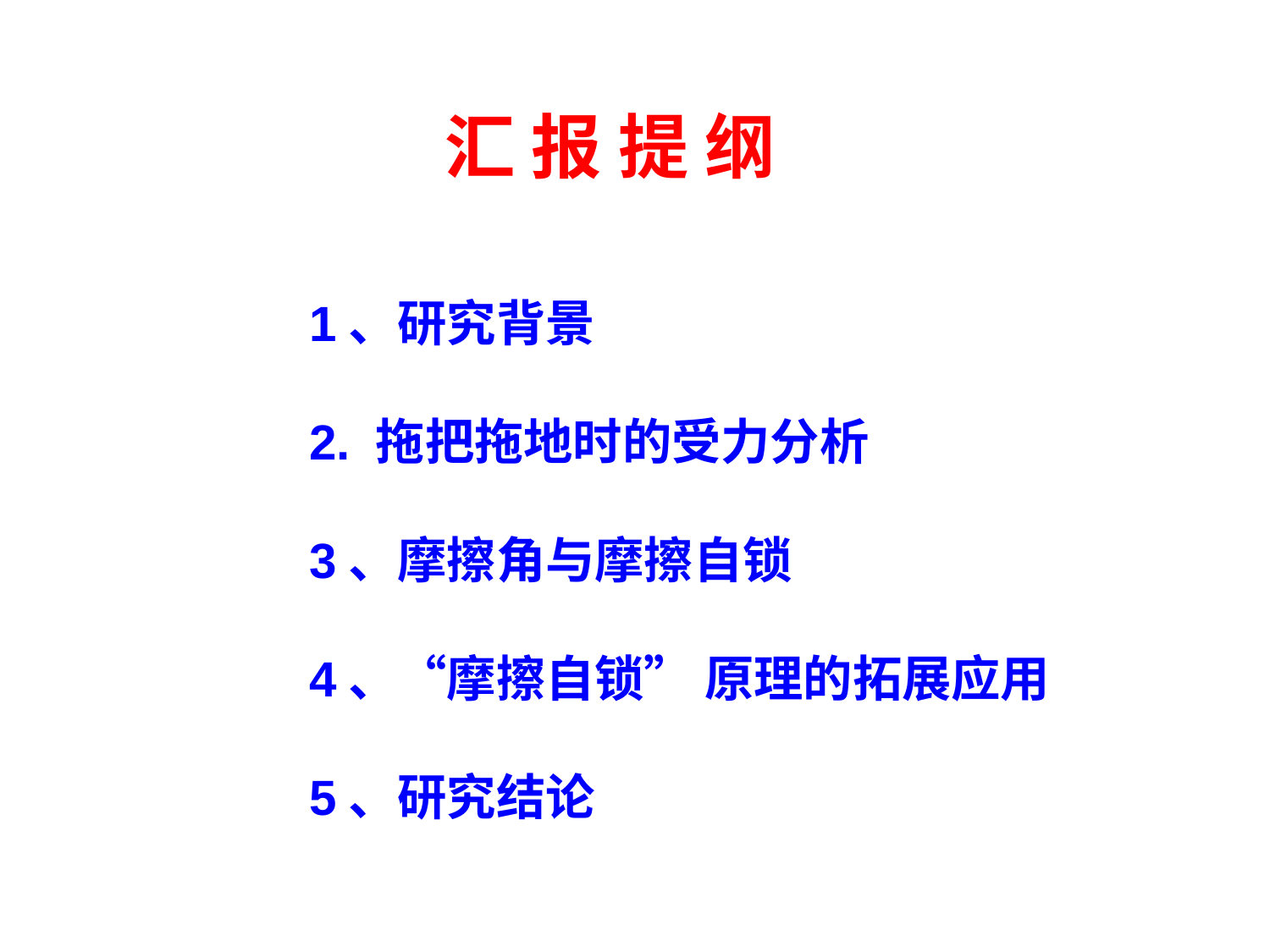

汇 报 提 纲
1、研究背景

2. 拖把拖地时的受力分析

3、摩擦角与摩擦自锁

4、“摩擦自锁” 原理的拓展应用

5、研究结论